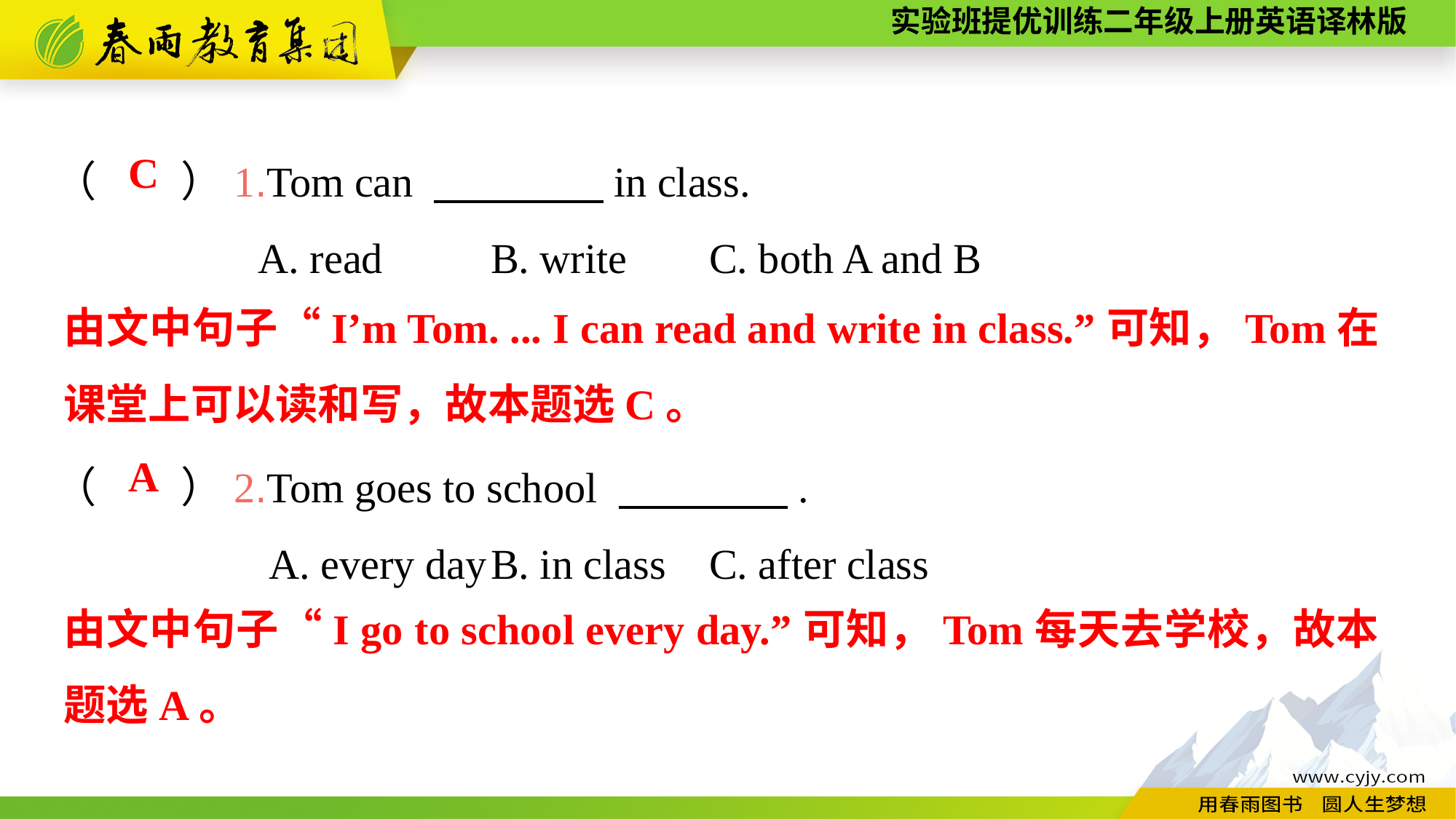

（　　）1.Tom can 　　　　in class.
A. read	B. write	C. both A and B

（　　）2.Tom goes to school 　　　　.
A. every day	B. in class	C. after class
C
由文中句子“I’m Tom. ... I can read and write in class.”可知，Tom在课堂上可以读和写，故本题选C。
A
由文中句子“I go to school every day.”可知，Tom每天去学校，故本题选A。